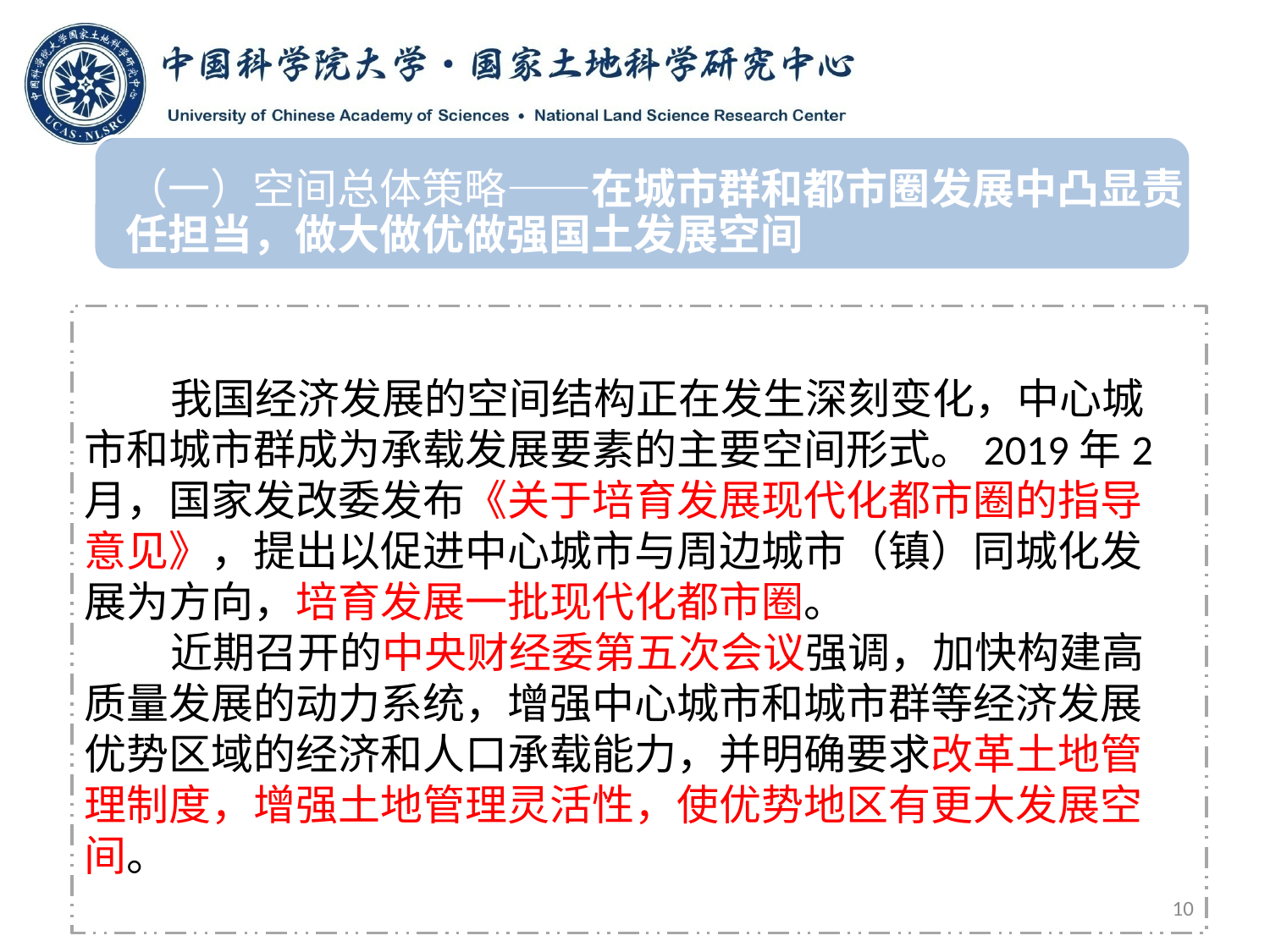

（一）空间总体策略——在城市群和都市圈发展中凸显责任担当，做大做优做强国土发展空间

        我国经济发展的空间结构正在发生深刻变化，中心城市和城市群成为承载发展要素的主要空间形式。2019年2月，国家发改委发布《关于培育发展现代化都市圈的指导意见》，提出以促进中心城市与周边城市（镇）同城化发展为方向，培育发展一批现代化都市圈。
        近期召开的中央财经委第五次会议强调，加快构建高质量发展的动力系统，增强中心城市和城市群等经济发展优势区域的经济和人口承载能力，并明确要求改革土地管理制度，增强土地管理灵活性，使优势地区有更大发展空间。
10